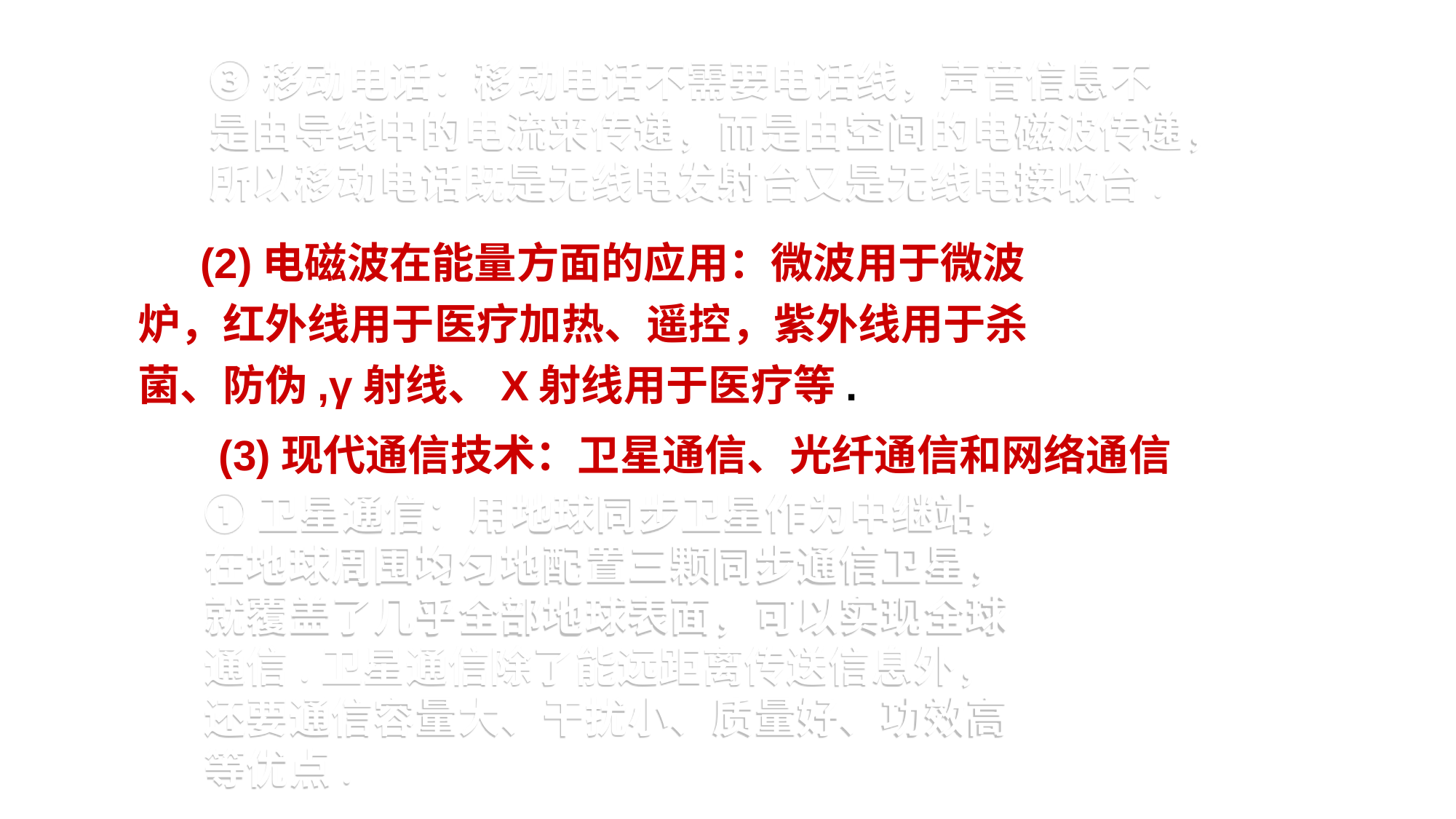

③移动电话：移动电话不需要电话线，声音信息不是由导线中的电流来传递，而是由空间的电磁波传递，所以移动电话既是无线电发射台又是无线电接收台.
　 (2)电磁波在能量方面的应用：微波用于微波炉，红外线用于医疗加热、遥控，紫外线用于杀菌、防伪,γ射线、X射线用于医疗等.
　　(3)现代通信技术：卫星通信、光纤通信和网络通信
①卫星通信：用地球同步卫星作为中继站，在地球周围均匀地配置三颗同步通信卫星，就覆盖了几乎全部地球表面，可以实现全球通信.卫星通信除了能远距离传送信息外，还要通信容量大、干扰小、质量好、功效高等优点.